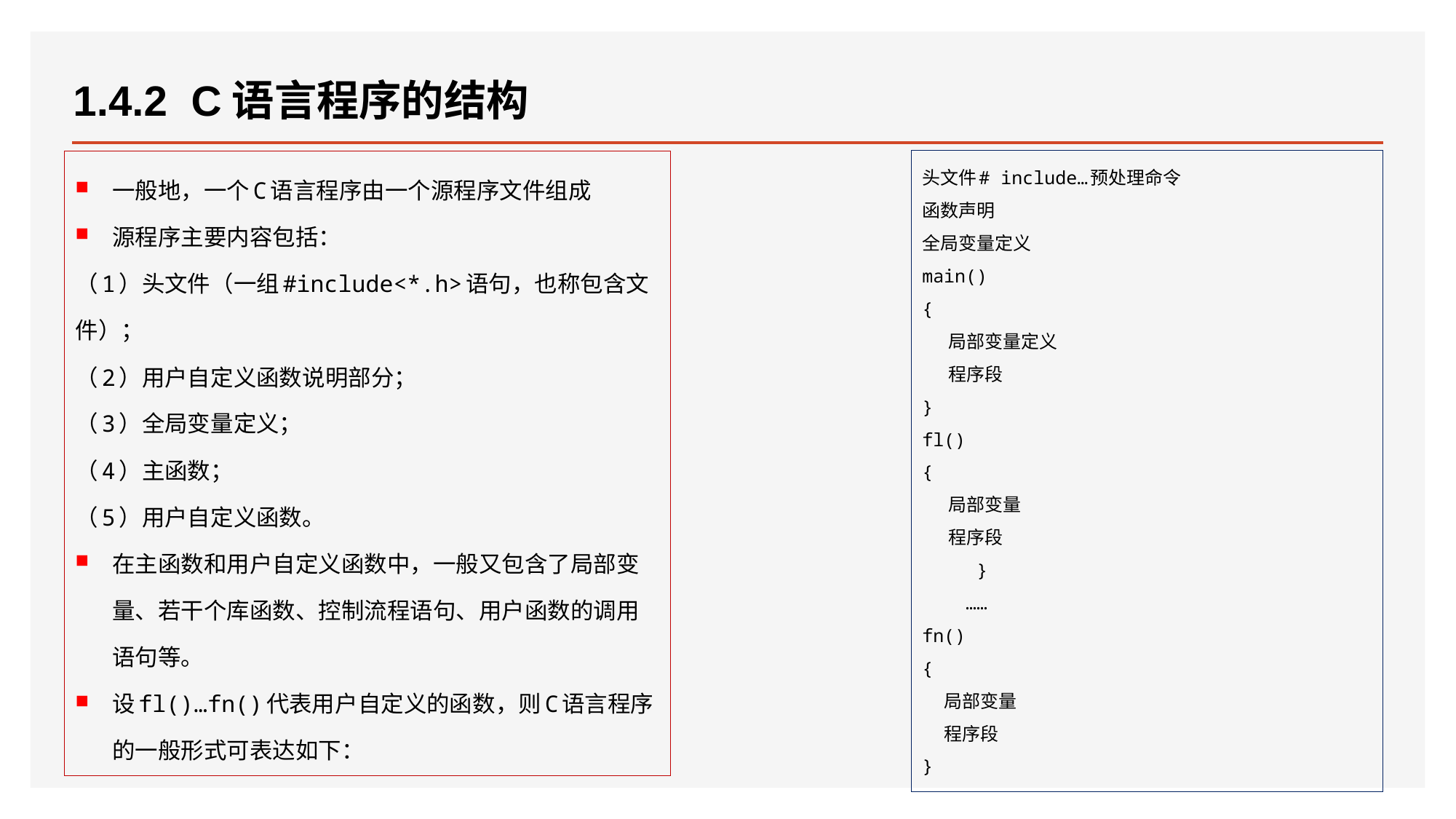

# 1.4.2  C语言程序的结构
头文件# include…预处理命令
函数声明
全局变量定义
main()
{
      局部变量定义
      程序段
}
fl()
{
      局部变量
      程序段
     }
    ……
fn()
{
     局部变量
     程序段
}
一般地，一个C语言程序由一个源程序文件组成
源程序主要内容包括：
（1）头文件（一组#include<*.h>语句，也称包含文件）；
（2）用户自定义函数说明部分；
（3）全局变量定义；
（4）主函数；
（5）用户自定义函数。
在主函数和用户自定义函数中，一般又包含了局部变量、若干个库函数、控制流程语句、用户函数的调用语句等。
设fl()…fn()代表用户自定义的函数，则C语言程序的一般形式可表达如下：